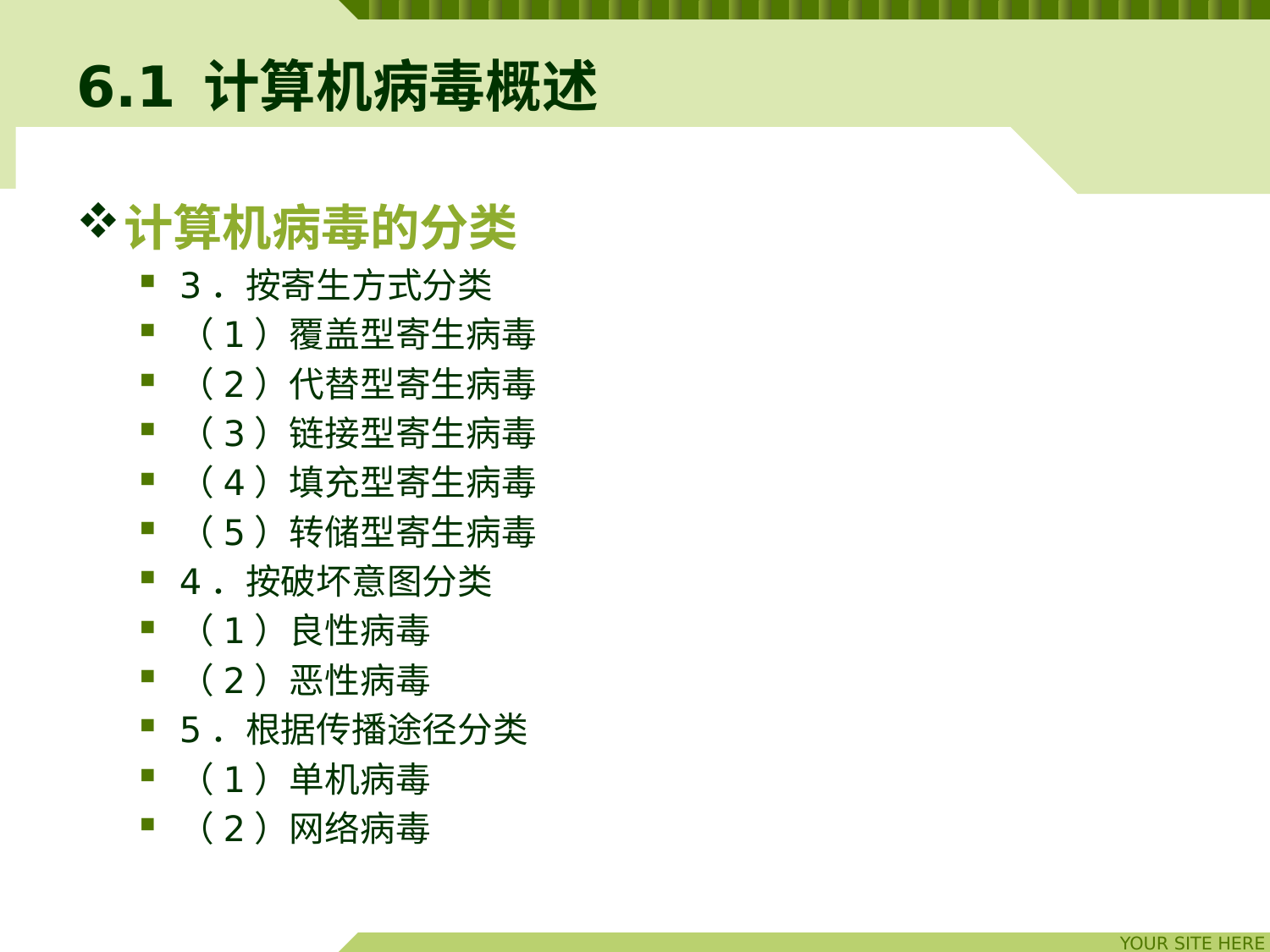

# 6.1	计算机病毒概述
计算机病毒的分类
3．按寄生方式分类
（1）覆盖型寄生病毒
（2）代替型寄生病毒
（3）链接型寄生病毒
（4）填充型寄生病毒
（5）转储型寄生病毒
4．按破坏意图分类
（1）良性病毒
（2）恶性病毒
5．根据传播途径分类
（1）单机病毒
（2）网络病毒